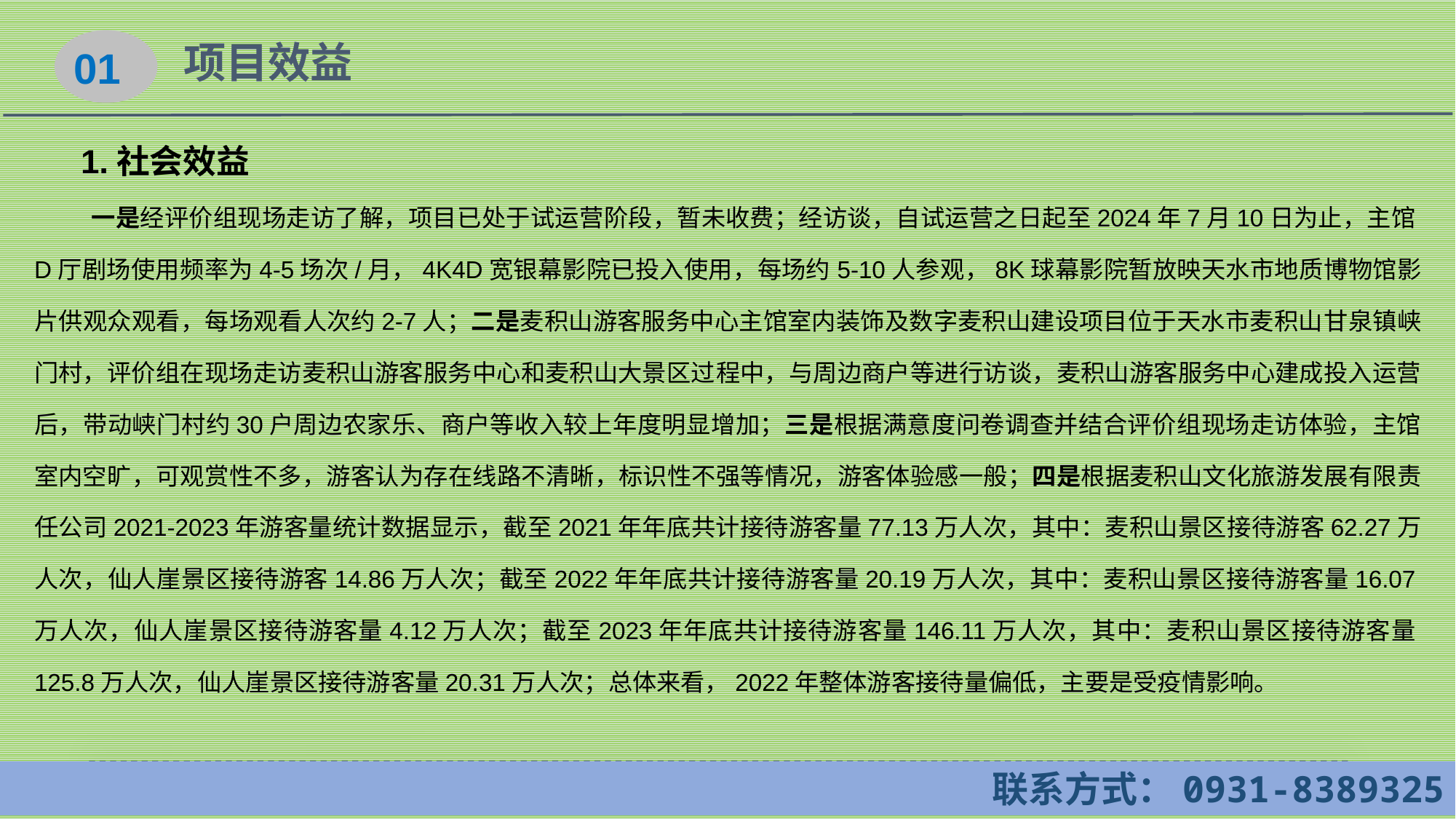

01
项目效益
     1.社会效益
         一是经评价组现场走访了解，项目已处于试运营阶段，暂未收费；经访谈，自试运营之日起至2024年7月10日为止，主馆D厅剧场使用频率为4-5场次/月，4K4D宽银幕影院已投入使用，每场约5-10人参观，8K球幕影院暂放映天水市地质博物馆影片供观众观看，每场观看人次约2-7人；二是麦积山游客服务中心主馆室内装饰及数字麦积山建设项目位于天水市麦积山甘泉镇峡门村，评价组在现场走访麦积山游客服务中心和麦积山大景区过程中，与周边商户等进行访谈，麦积山游客服务中心建成投入运营后，带动峡门村约30户周边农家乐、商户等收入较上年度明显增加；三是根据满意度问卷调查并结合评价组现场走访体验，主馆室内空旷，可观赏性不多，游客认为存在线路不清晰，标识性不强等情况，游客体验感一般；四是根据麦积山文化旅游发展有限责任公司2021-2023年游客量统计数据显示，截至2021年年底共计接待游客量77.13万人次，其中：麦积山景区接待游客62.27万人次，仙人崖景区接待游客14.86万人次；截至2022年年底共计接待游客量20.19万人次，其中：麦积山景区接待游客量16.07万人次，仙人崖景区接待游客量4.12万人次；截至2023年年底共计接待游客量146.11万人次，其中：麦积山景区接待游客量125.8万人次，仙人崖景区接待游客量20.31万人次；总体来看，2022年整体游客接待量偏低，主要是受疫情影响。
11
                                      联系方式：0931-8389325